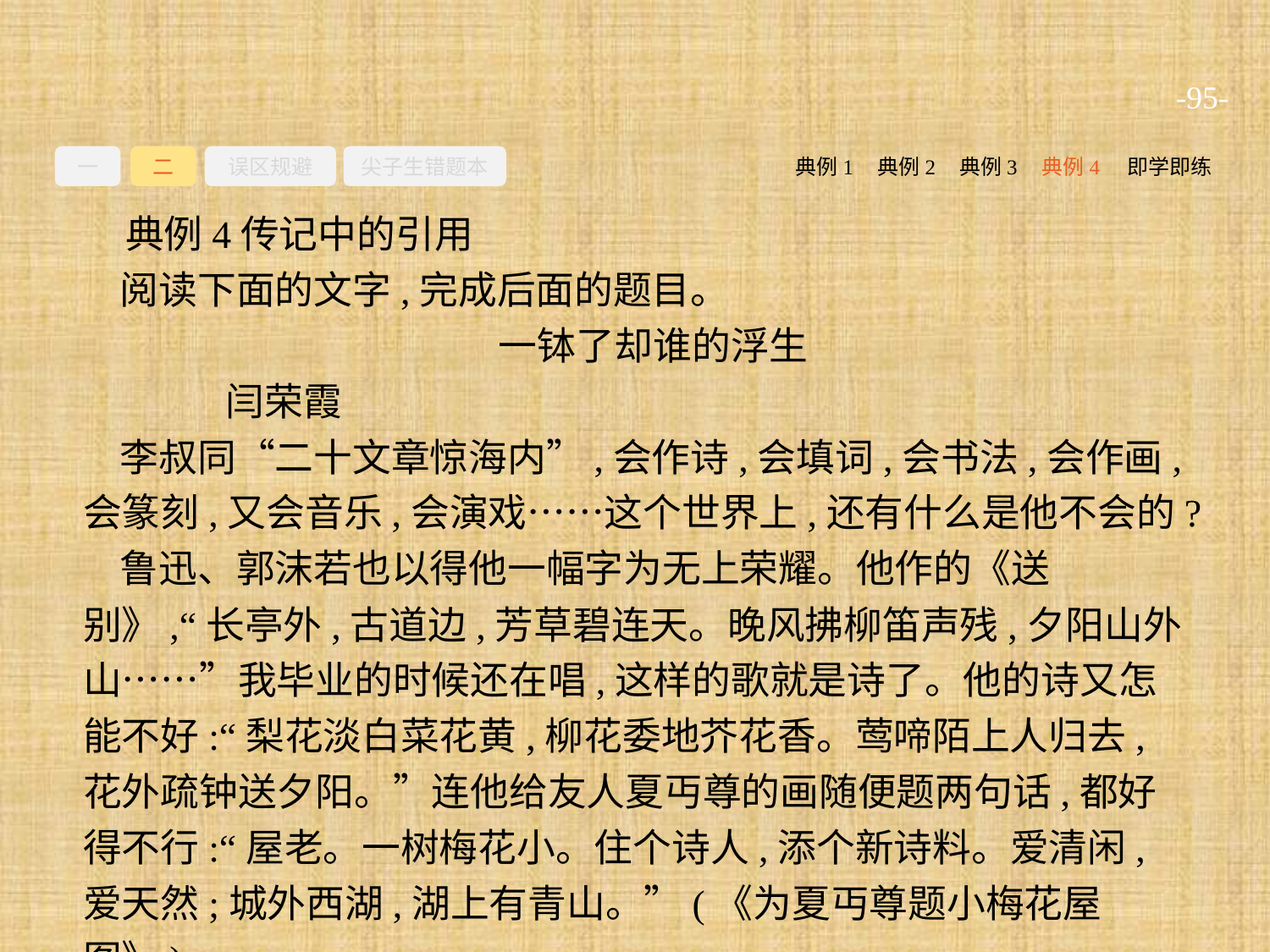

-95-
一
二
误区规避
尖子生错题本
典例2
典例3
典例4
即学即练
典例1
典例4传记中的引用
阅读下面的文字,完成后面的题目。
一钵了却谁的浮生
	闫荣霞
李叔同“二十文章惊海内”,会作诗,会填词,会书法,会作画,会篆刻,又会音乐,会演戏……这个世界上,还有什么是他不会的?
鲁迅、郭沫若也以得他一幅字为无上荣耀。他作的《送别》,“长亭外,古道边,芳草碧连天。晚风拂柳笛声残,夕阳山外山……”我毕业的时候还在唱,这样的歌就是诗了。他的诗又怎能不好:“梨花淡白菜花黄,柳花委地芥花香。莺啼陌上人归去,花外疏钟送夕阳。”连他给友人夏丏尊的画随便题两句话,都好得不行:“屋老。一树梅花小。住个诗人,添个新诗料。爱清闲,爱天然;城外西湖,湖上有青山。”(《为夏丏尊题小梅花屋图》)